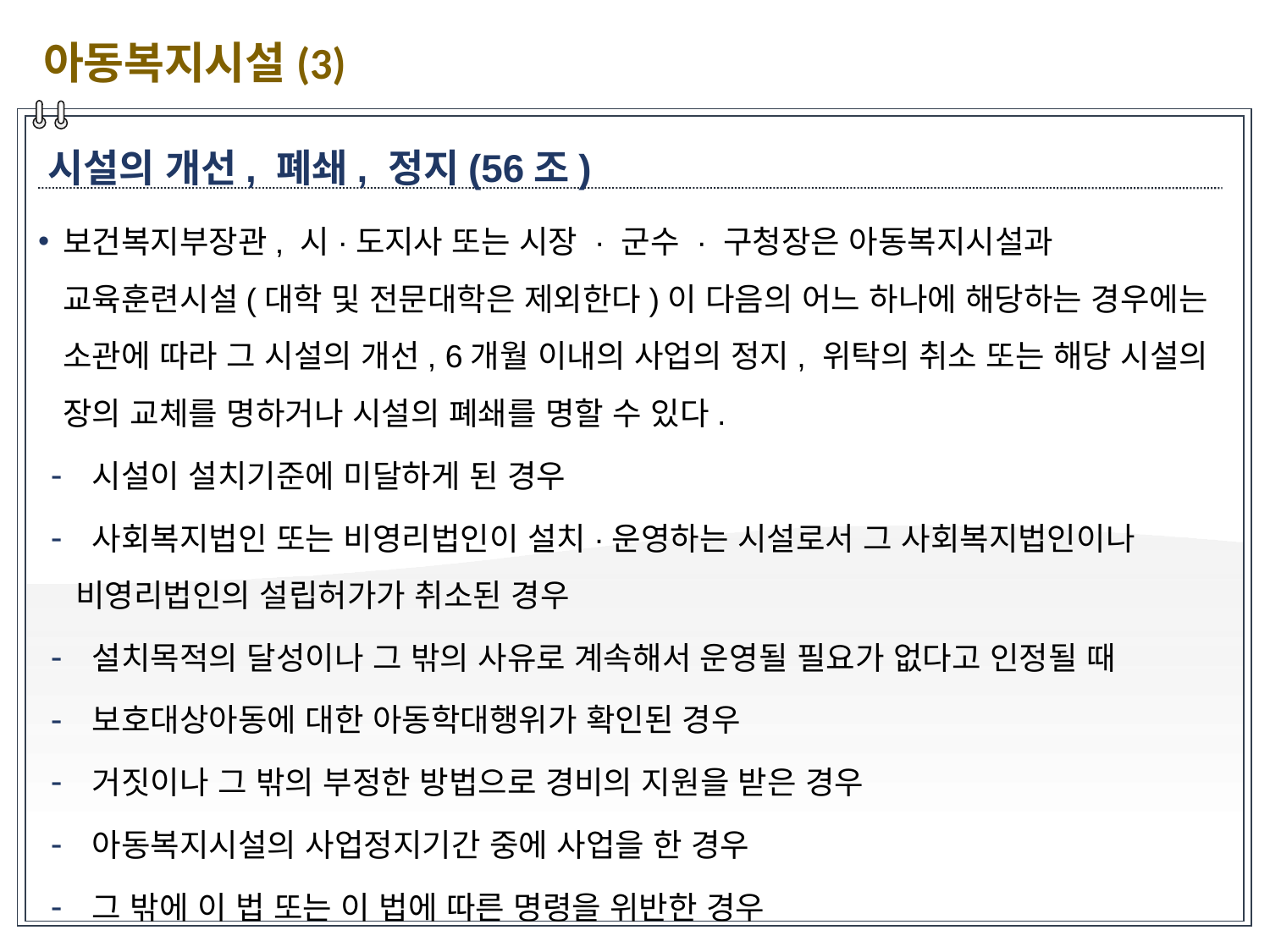

아동복지시설(3)

시설의 개선, 폐쇄, 정지(56조)

보건복지부장관, 시·도지사 또는 시장 · 군수 · 구청장은 아동복지시설과 교육훈련시설(대학 및 전문대학은 제외한다)이 다음의 어느 하나에 해당하는 경우에는 소관에 따라 그 시설의 개선, 6개월 이내의 사업의 정지, 위탁의 취소 또는 해당 시설의 장의 교체를 명하거나 시설의 폐쇄를 명할 수 있다.
 시설이 설치기준에 미달하게 된 경우
 사회복지법인 또는 비영리법인이 설치·운영하는 시설로서 그 사회복지법인이나 비영리법인의 설립허가가 취소된 경우
 설치목적의 달성이나 그 밖의 사유로 계속해서 운영될 필요가 없다고 인정될 때
 보호대상아동에 대한 아동학대행위가 확인된 경우
 거짓이나 그 밖의 부정한 방법으로 경비의 지원을 받은 경우
 아동복지시설의 사업정지기간 중에 사업을 한 경우
 그 밖에 이 법 또는 이 법에 따른 명령을 위반한 경우